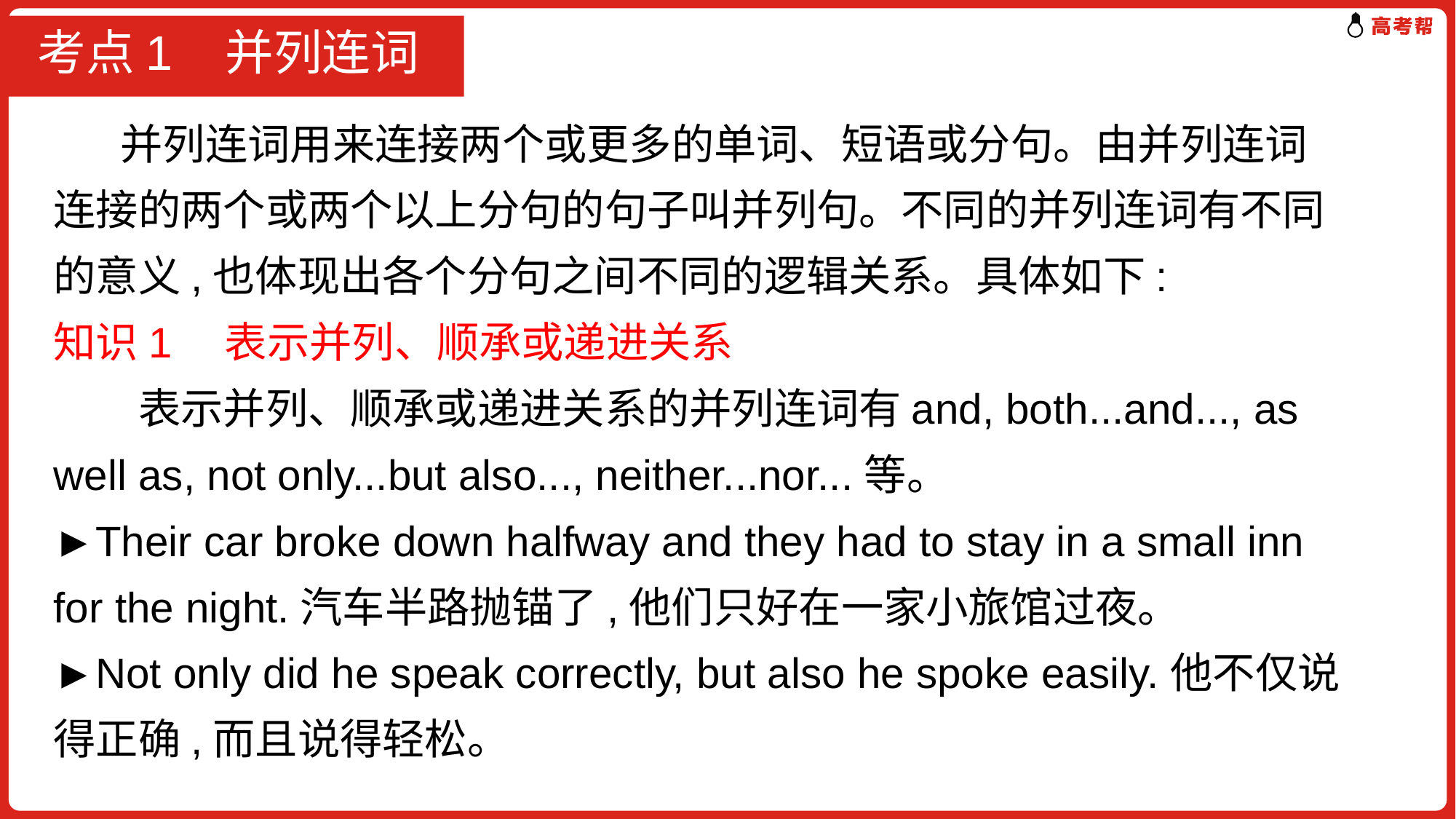

# 考点1   并列连词
      并列连词用来连接两个或更多的单词、短语或分句。由并列连词连接的两个或两个以上分句的句子叫并列句。不同的并列连词有不同的意义,也体现出各个分句之间不同的逻辑关系。具体如下:
知识1　表示并列、顺承或递进关系
　　表示并列、顺承或递进关系的并列连词有and, both...and..., as well as, not only...but also..., neither...nor...等。
►Their car broke down halfway and they had to stay in a small inn for the night.汽车半路抛锚了,他们只好在一家小旅馆过夜。
►Not only did he speak correctly, but also he spoke easily.他不仅说得正确,而且说得轻松。